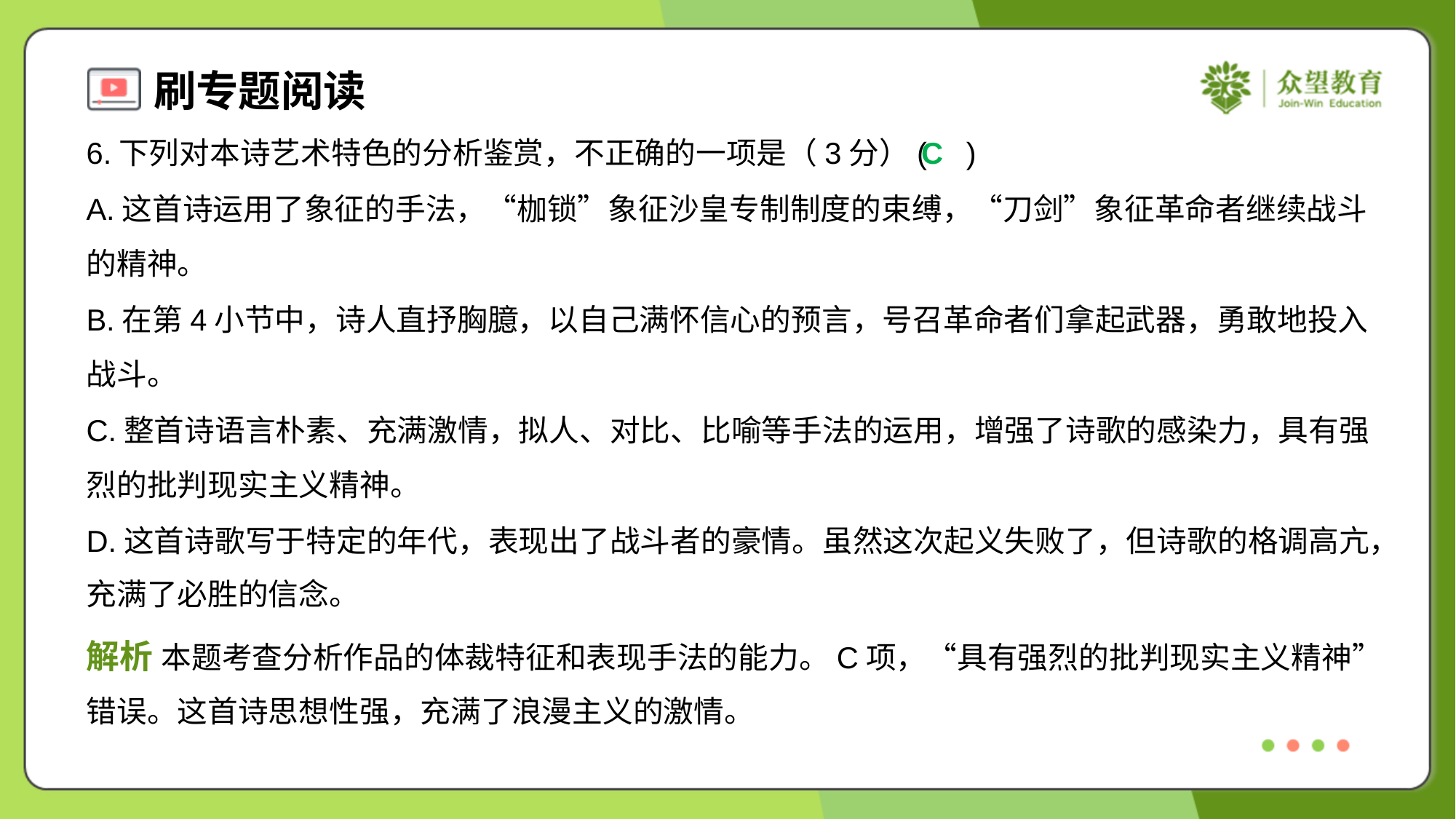

6.下列对本诗艺术特色的分析鉴赏，不正确的一项是（3分）(     )
C
A.这首诗运用了象征的手法，“枷锁”象征沙皇专制制度的束缚，“刀剑”象征革命者继续战斗
的精神。
B.在第4小节中，诗人直抒胸臆，以自己满怀信心的预言，号召革命者们拿起武器，勇敢地投入
战斗。
C.整首诗语言朴素、充满激情，拟人、对比、比喻等手法的运用，增强了诗歌的感染力，具有强
烈的批判现实主义精神。
D.这首诗歌写于特定的年代，表现出了战斗者的豪情。虽然这次起义失败了，但诗歌的格调高亢，
充满了必胜的信念。
解析 本题考查分析作品的体裁特征和表现手法的能力。C项，“具有强烈的批判现实主义精神”
错误。这首诗思想性强，充满了浪漫主义的激情。